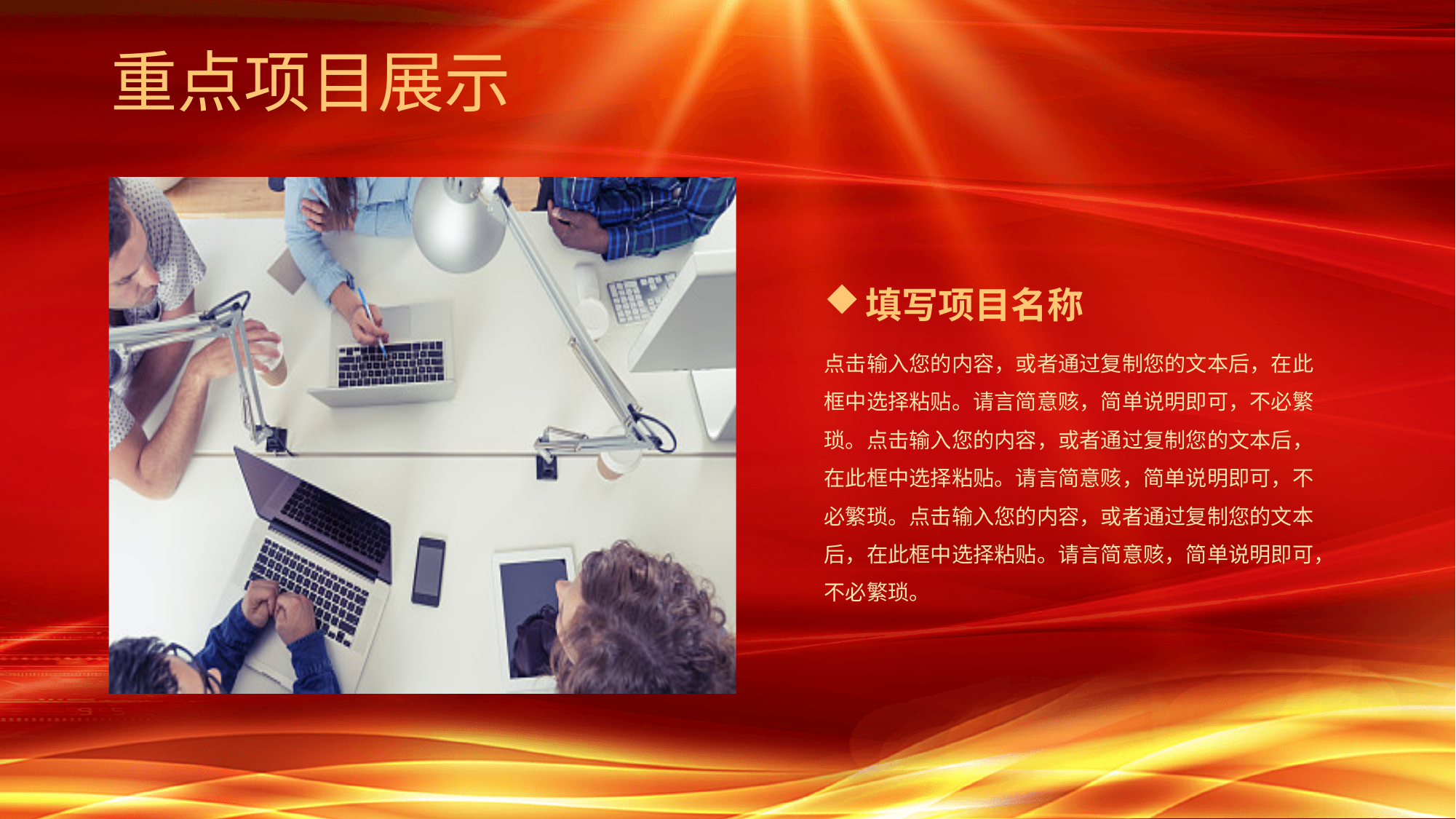

重点项目展示

填写项目名称
点击输入您的内容，或者通过复制您的文本后，在此框中选择粘贴。请言简意赅，简单说明即可，不必繁琐。点击输入您的内容，或者通过复制您的文本后，在此框中选择粘贴。请言简意赅，简单说明即可，不必繁琐。点击输入您的内容，或者通过复制您的文本后，在此框中选择粘贴。请言简意赅，简单说明即可，不必繁琐。